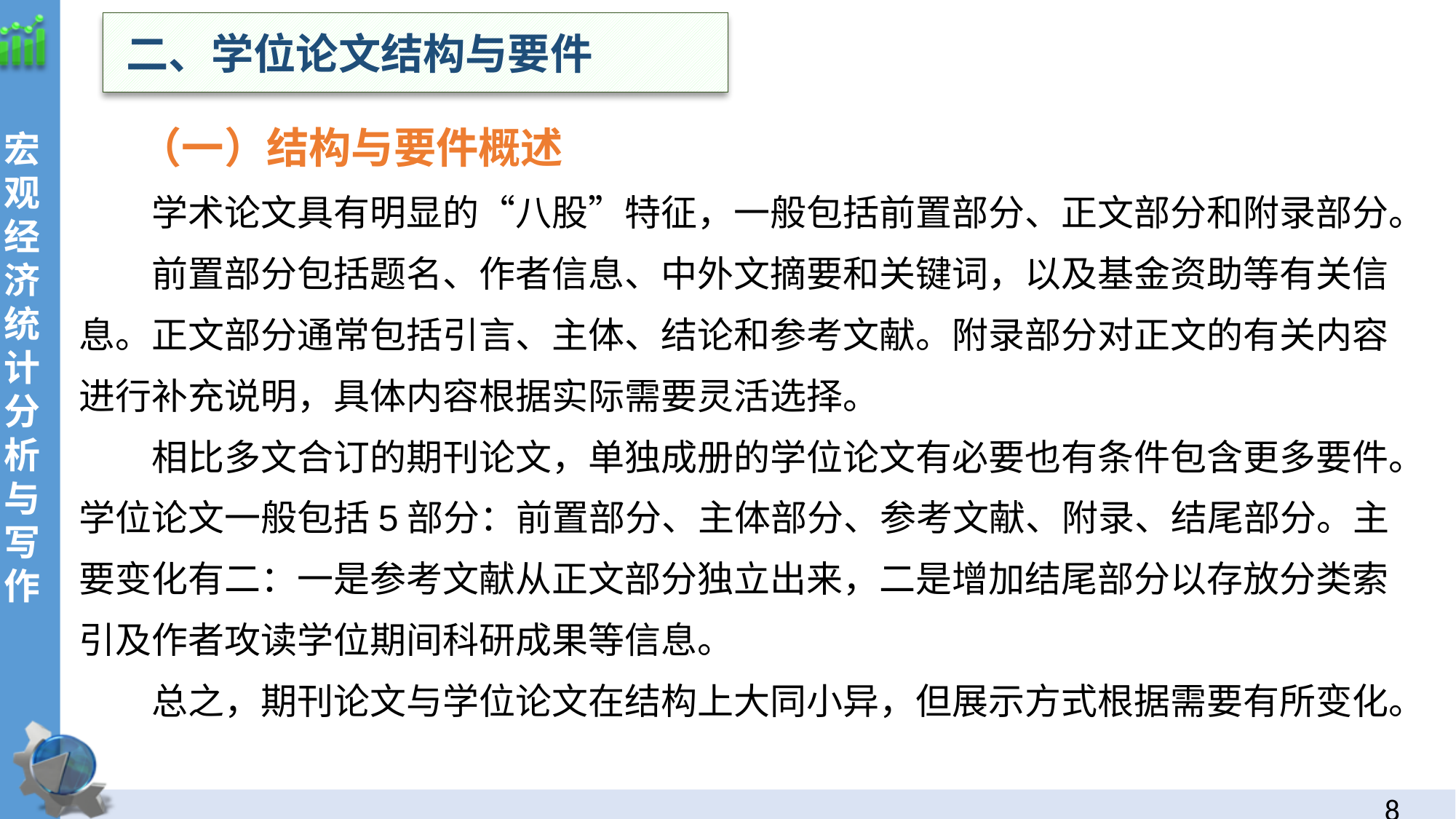

二、学位论文结构与要件
            （一）结构与要件概述
学术论文具有明显的“八股”特征，一般包括前置部分、正文部分和附录部分。
前置部分包括题名、作者信息、中外文摘要和关键词，以及基金资助等有关信息。正文部分通常包括引言、主体、结论和参考文献。附录部分对正文的有关内容进行补充说明，具体内容根据实际需要灵活选择。
相比多文合订的期刊论文，单独成册的学位论文有必要也有条件包含更多要件。学位论文一般包括5部分：前置部分、主体部分、参考文献、附录、结尾部分。主要变化有二：一是参考文献从正文部分独立出来，二是增加结尾部分以存放分类索引及作者攻读学位期间科研成果等信息。
总之，期刊论文与学位论文在结构上大同小异，但展示方式根据需要有所变化。

8